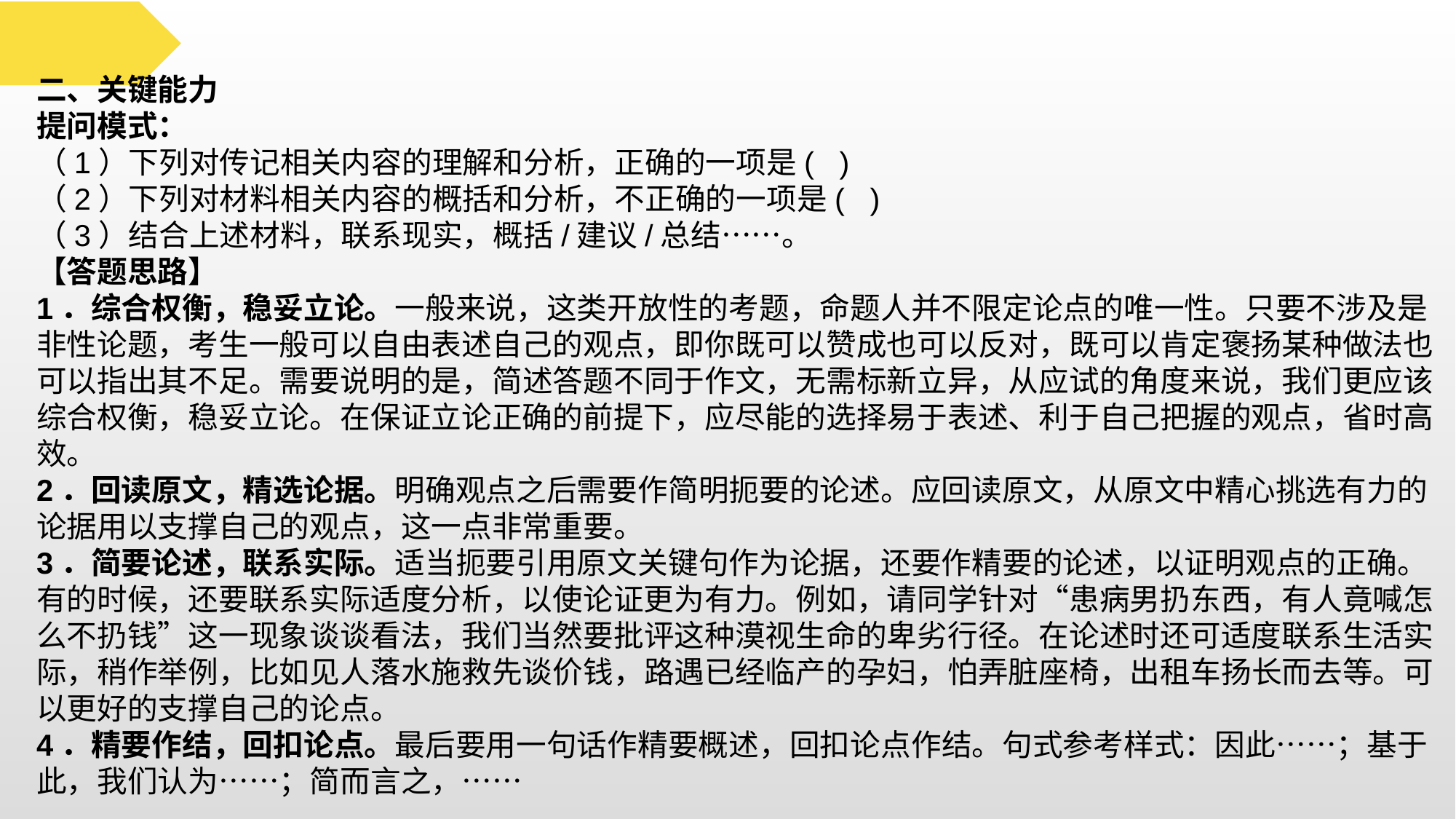

二、关键能力
提问模式：
（1）下列对传记相关内容的理解和分析，正确的一项是(   )
（2）下列对材料相关内容的概括和分析，不正确的一项是(   )
（3）结合上述材料，联系现实，概括/建议/总结……。
【答题思路】
1．综合权衡，稳妥立论。一般来说，这类开放性的考题，命题人并不限定论点的唯一性。只要不涉及是非性论题，考生一般可以自由表述自己的观点，即你既可以赞成也可以反对，既可以肯定褒扬某种做法也可以指出其不足。需要说明的是，简述答题不同于作文，无需标新立异，从应试的角度来说，我们更应该综合权衡，稳妥立论。在保证立论正确的前提下，应尽能的选择易于表述、利于自己把握的观点，省时高效。
2．回读原文，精选论据。明确观点之后需要作简明扼要的论述。应回读原文，从原文中精心挑选有力的论据用以支撑自己的观点，这一点非常重要。
3．简要论述，联系实际。适当扼要引用原文关键句作为论据，还要作精要的论述，以证明观点的正确。有的时候，还要联系实际适度分析，以使论证更为有力。例如，请同学针对“患病男扔东西，有人竟喊怎么不扔钱”这一现象谈谈看法，我们当然要批评这种漠视生命的卑劣行径。在论述时还可适度联系生活实际，稍作举例，比如见人落水施救先谈价钱，路遇已经临产的孕妇，怕弄脏座椅，出租车扬长而去等。可以更好的支撑自己的论点。
4．精要作结，回扣论点。最后要用一句话作精要概述，回扣论点作结。句式参考样式：因此……；基于此，我们认为……；简而言之，……